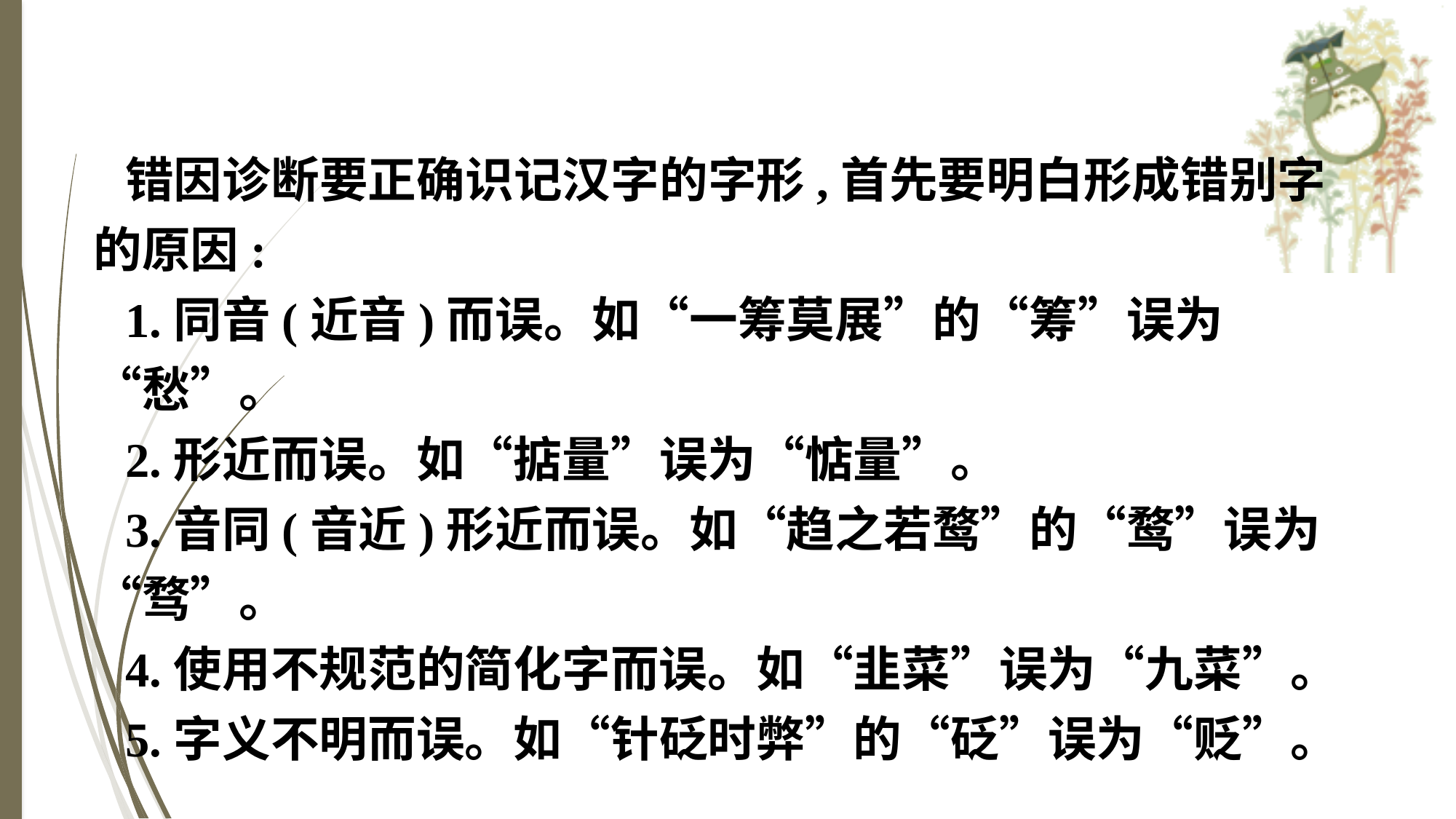

错因诊断要正确识记汉字的字形,首先要明白形成错别字的原因:
1.同音(近音)而误。如“一筹莫展”的“筹”误为“愁”。
2.形近而误。如“掂量”误为“惦量”。
3.音同(音近)形近而误。如“趋之若鹜”的“鹜”误为“骛”。
4.使用不规范的简化字而误。如“韭菜”误为“九菜”。
5.字义不明而误。如“针砭时弊”的“砭”误为“贬”。